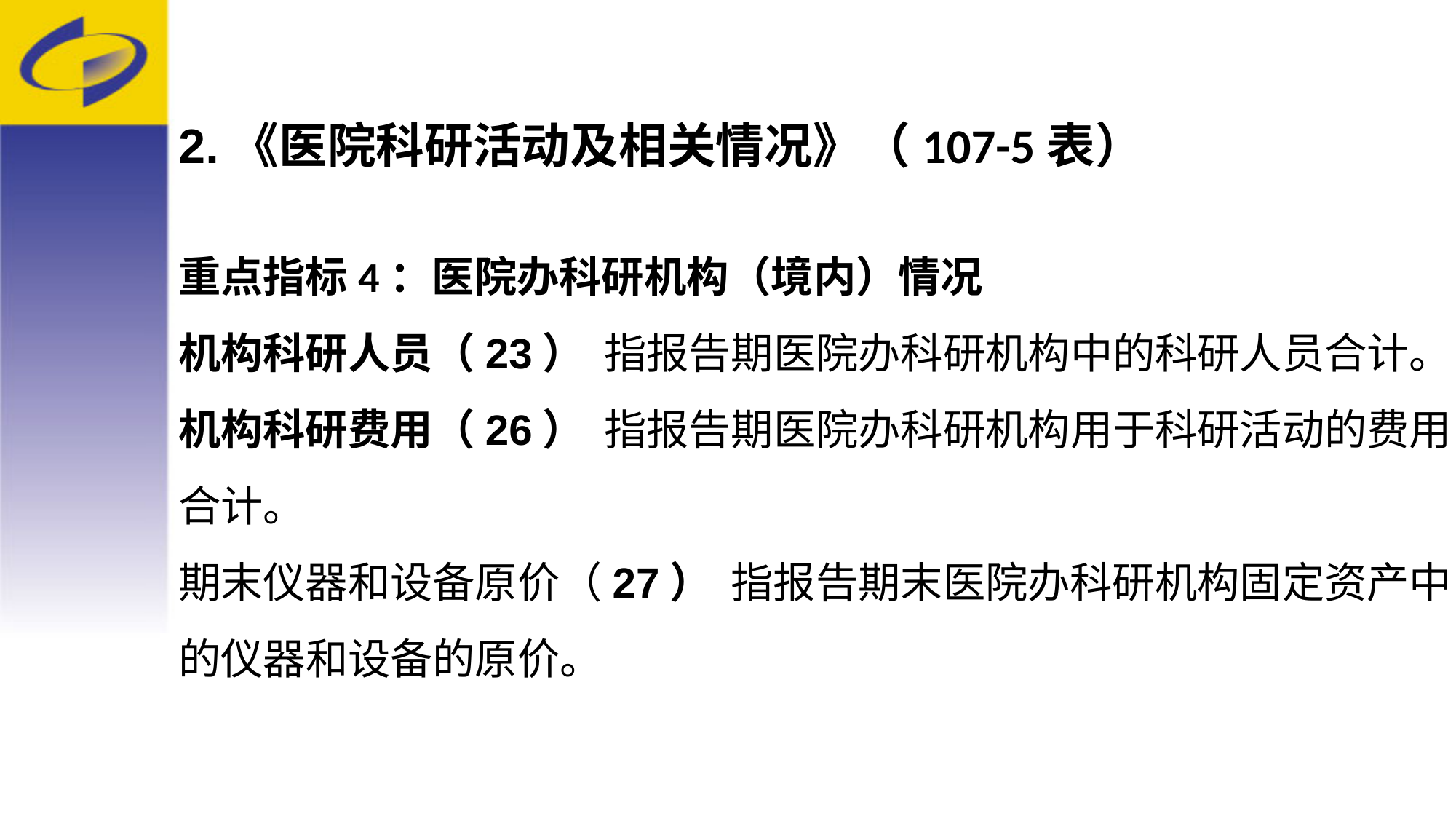

2.《医院科研活动及相关情况》（107-5表）

重点指标4：医院办科研机构（境内）情况
机构科研人员（23）  指报告期医院办科研机构中的科研人员合计。
机构科研费用（26）  指报告期医院办科研机构用于科研活动的费用合计。期末仪器和设备原价（27）  指报告期末医院办科研机构固定资产中的仪器和设备的原价。